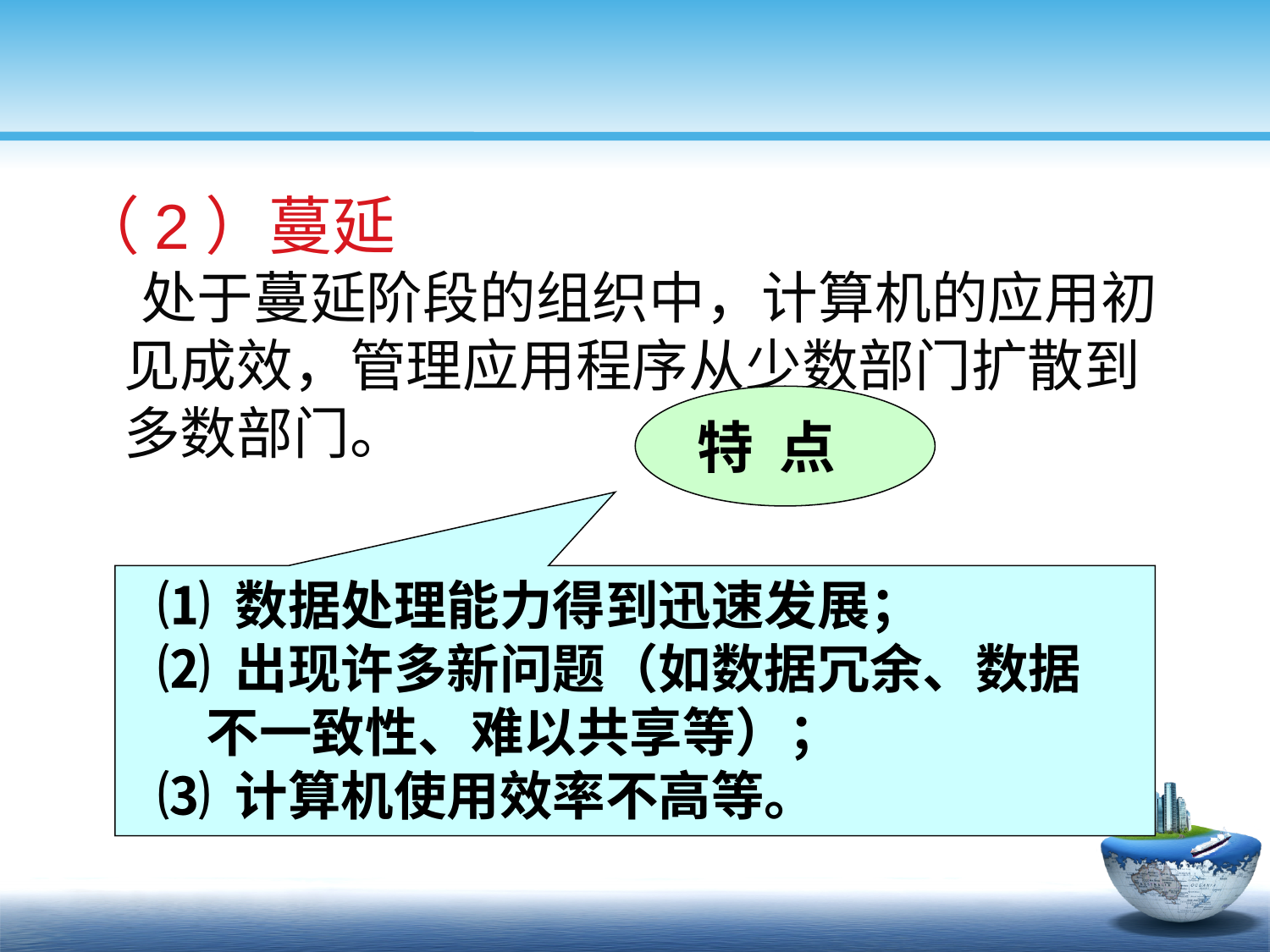

#
（2）蔓延
    处于蔓延阶段的组织中，计算机的应用初见成效，管理应用程序从少数部门扩散到多数部门。

特  点

⑴ 数据处理能力得到迅速发展；
⑵ 出现许多新问题（如数据冗余、数据
   不一致性、难以共享等）；
⑶ 计算机使用效率不高等。